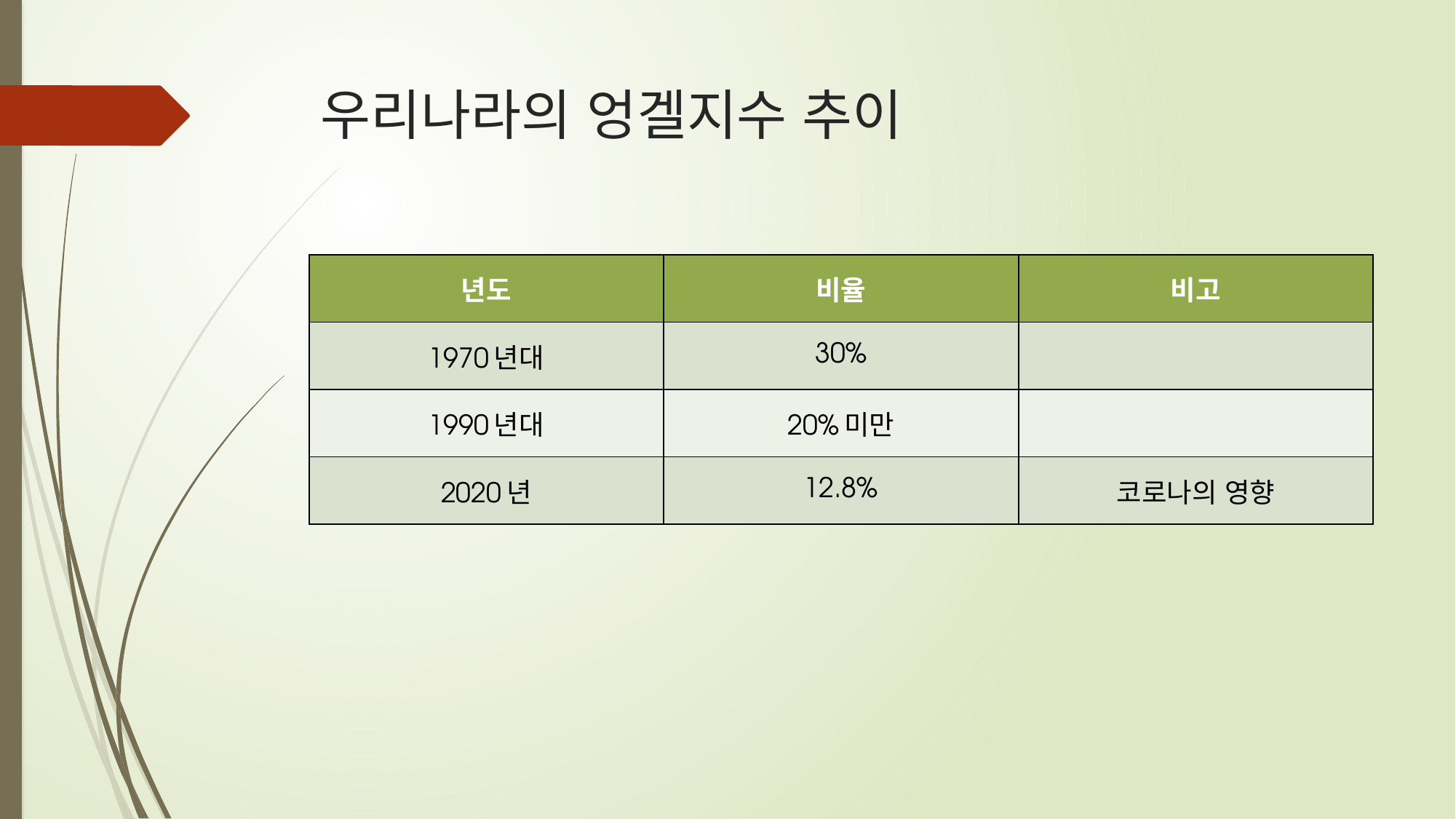

# 우리나라의 엉겔지수 추이
| 년도 | 비율 | 비고 |
| --- | --- | --- |
| 1970년대 | 30% |  |
| 1990년대 | 20%미만 |  |
| 2020년 | 12.8% | 코로나의 영향 |